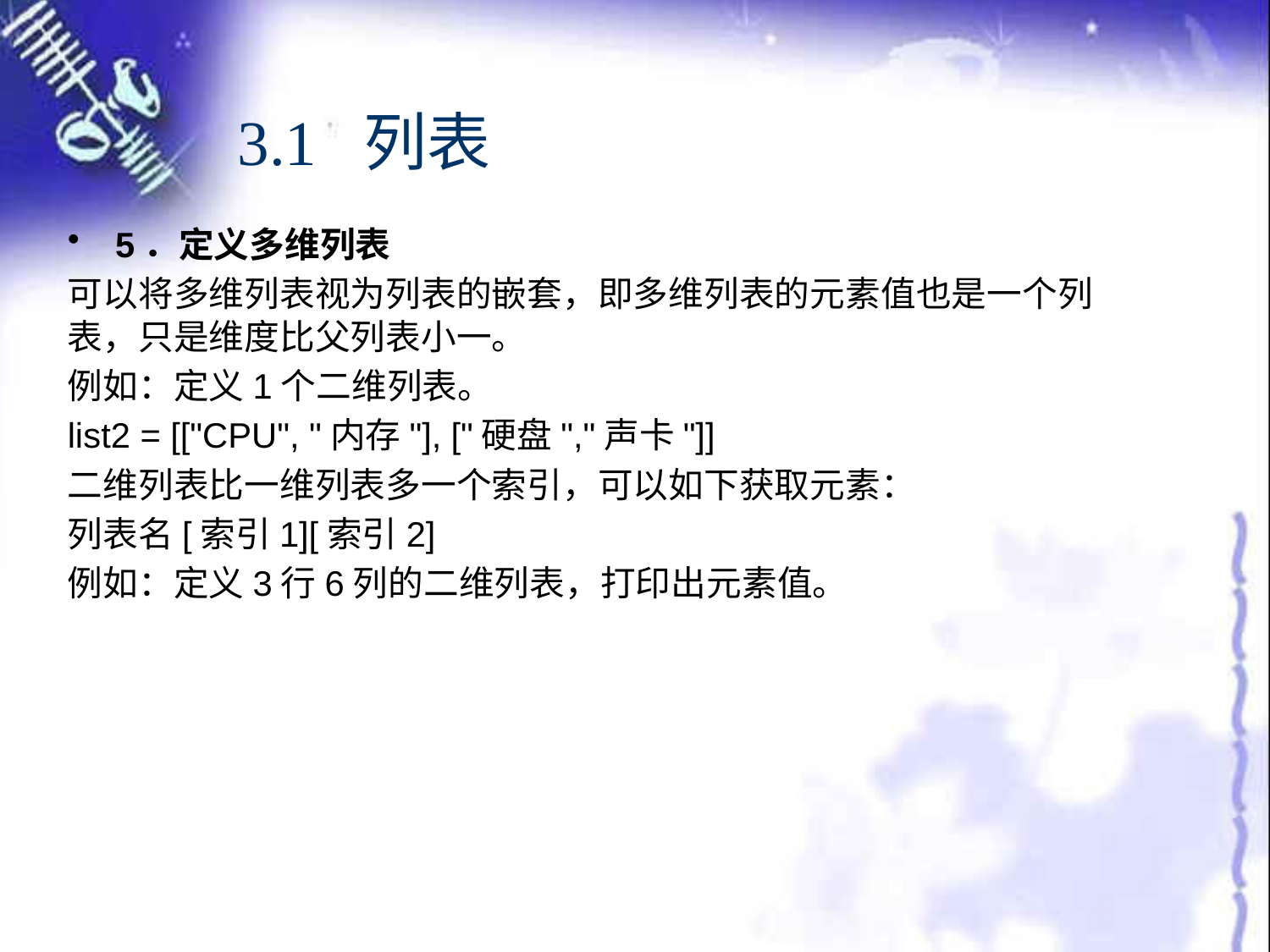

# 3.1  列表
5．定义多维列表
可以将多维列表视为列表的嵌套，即多维列表的元素值也是一个列表，只是维度比父列表小一。
例如：定义1个二维列表。
list2 = [["CPU", "内存"], ["硬盘","声卡"]]
二维列表比一维列表多一个索引，可以如下获取元素：
列表名[索引1][索引2]
例如：定义3行6列的二维列表，打印出元素值。

8